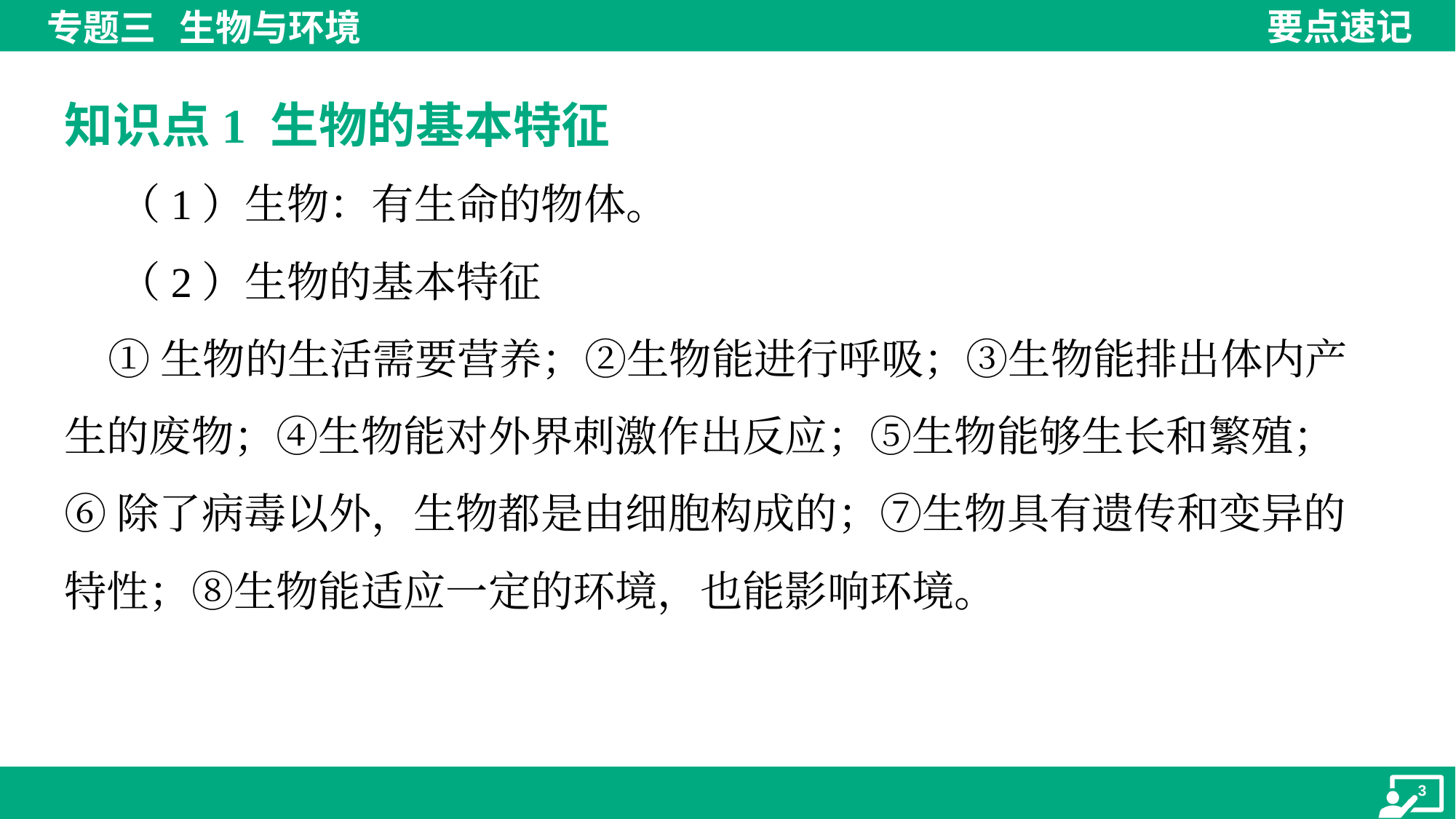

知识点1 生物的基本特征
    （1）生物：有生命的物体。
    （2）生物的基本特征
    ①生物的生活需要营养；②生物能进行呼吸；③生物能排出体内产生的废物；④生物能对外界刺激作出反应；⑤生物能够生长和繁殖；
⑥除了病毒以外，生物都是由细胞构成的；⑦生物具有遗传和变异的特性；⑧生物能适应一定的环境，也能影响环境。